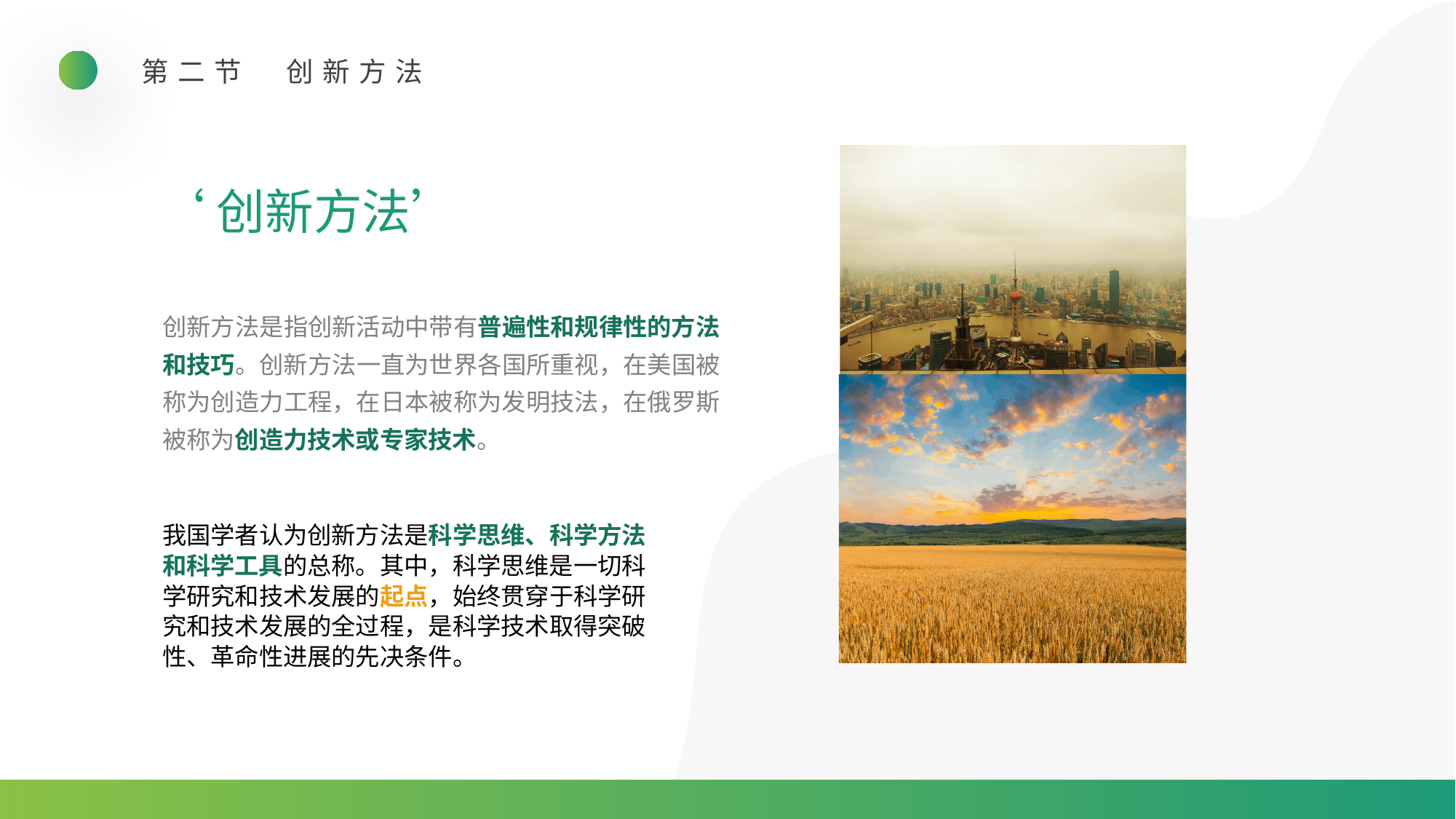

第二节　创新方法

‘创新方法’
创新方法是指创新活动中带有普遍性和规律性的方法和技巧。创新方法一直为世界各国所重视，在美国被称为创造力工程，在日本被称为发明技法，在俄罗斯被称为创造力技术或专家技术。

我国学者认为创新方法是科学思维、科学方法和科学工具的总称。其中，科学思维是一切科学研究和技术发展的起点，始终贯穿于科学研究和技术发展的全过程，是科学技术取得突破性、革命性进展的先决条件。